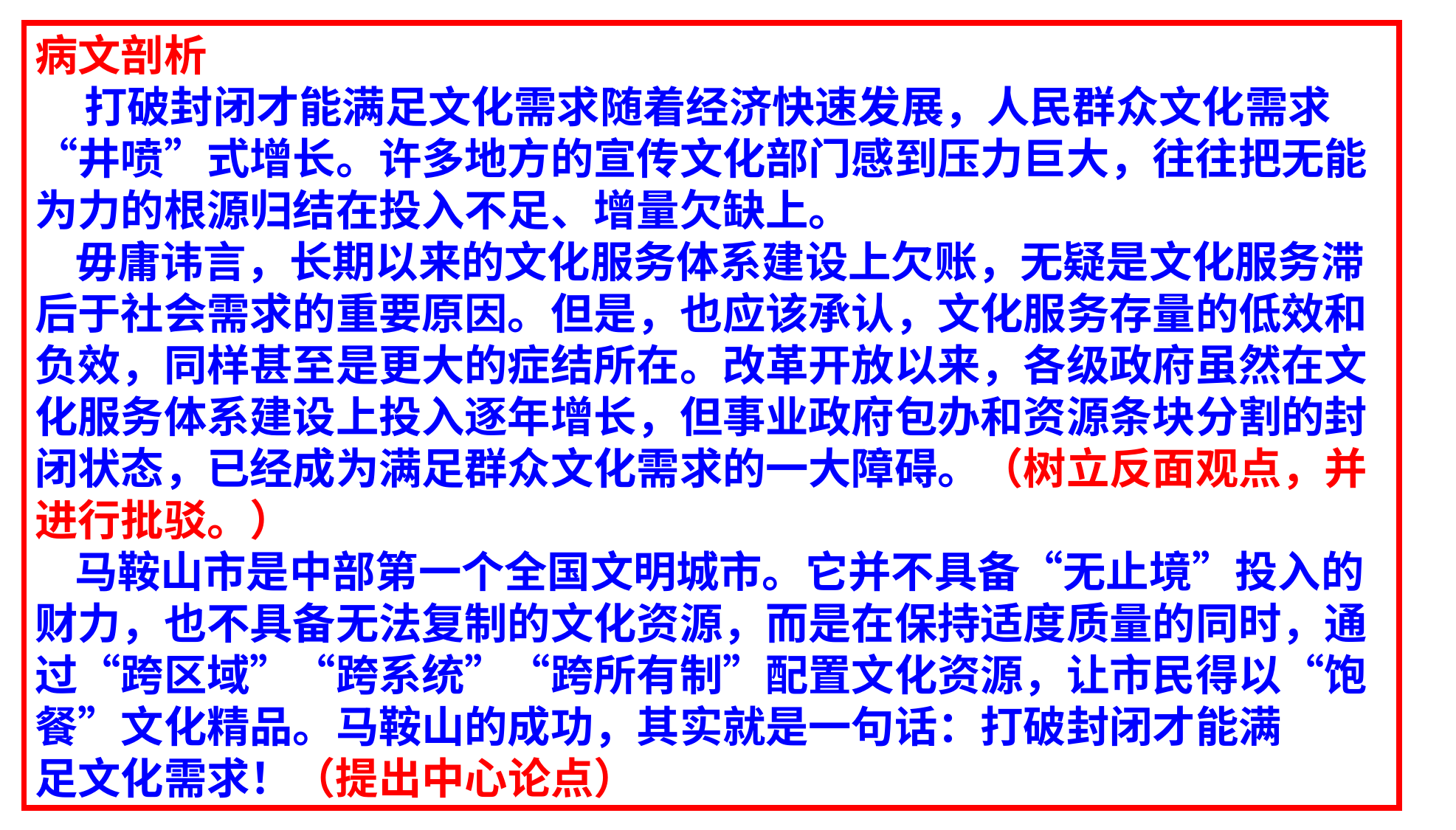

病文剖析
    打破封闭才能满足文化需求随着经济快速发展，人民群众文化需求“井喷”式增长。许多地方的宣传文化部门感到压力巨大，往往把无能为力的根源归结在投入不足、增量欠缺上。
   毋庸讳言，长期以来的文化服务体系建设上欠账，无疑是文化服务滞后于社会需求的重要原因。但是，也应该承认，文化服务存量的低效和负效，同样甚至是更大的症结所在。改革开放以来，各级政府虽然在文化服务体系建设上投入逐年增长，但事业政府包办和资源条块分割的封闭状态，已经成为满足群众文化需求的一大障碍。（树立反面观点，并进行批驳。）
   马鞍山市是中部第一个全国文明城市。它并不具备“无止境”投入的财力，也不具备无法复制的文化资源，而是在保持适度质量的同时，通过“跨区域”“跨系统”“跨所有制”配置文化资源，让市民得以“饱餐”文化精品。马鞍山的成功，其实就是一句话：打破封闭才能满
足文化需求！（提出中心论点）